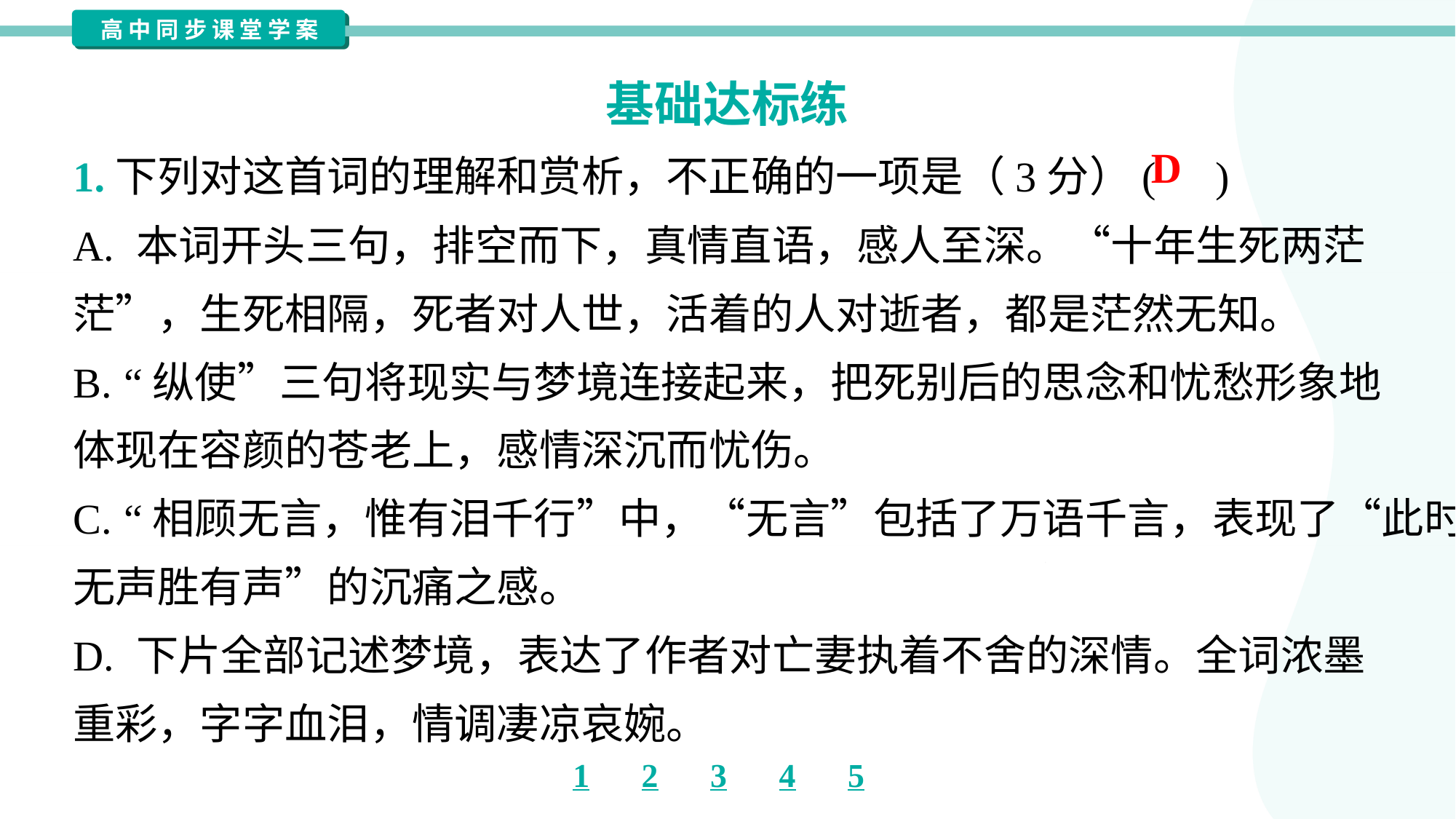

基础达标练
D
1.下列对这首词的理解和赏析，不正确的一项是（3分）(     )
A. 本词开头三句，排空而下，真情直语，感人至深。“十年生死两茫
茫”，生死相隔，死者对人世，活着的人对逝者，都是茫然无知。
B. “纵使”三句将现实与梦境连接起来，把死别后的思念和忧愁形象地
体现在容颜的苍老上，感情深沉而忧伤。
C. “相顾无言，惟有泪千行”中，“无言”包括了万语千言，表现了“此时
无声胜有声”的沉痛之感。
D. 下片全部记述梦境，表达了作者对亡妻执着不舍的深情。全词浓墨
重彩，字字血泪，情调凄凉哀婉。